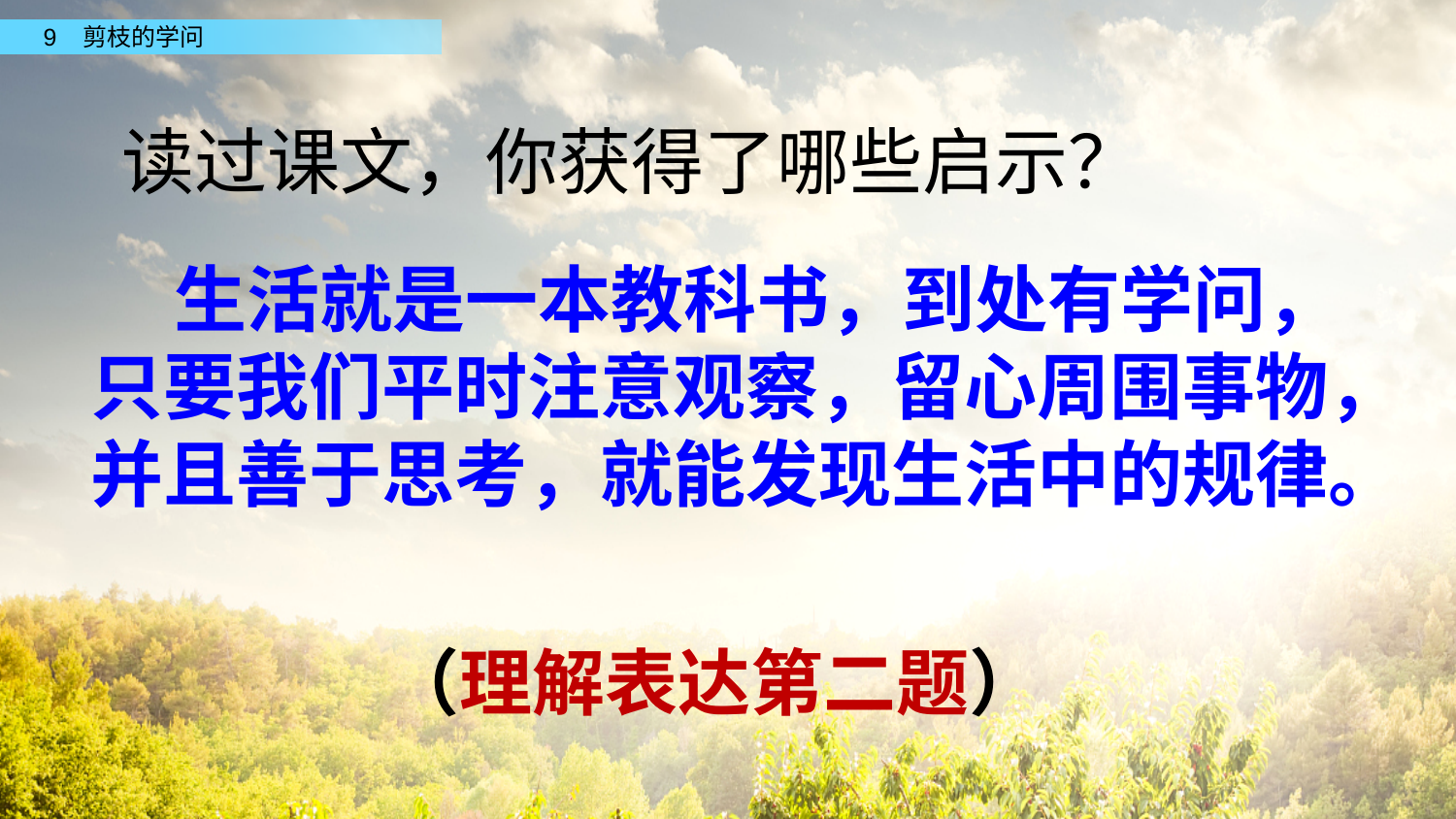

读过课文，你获得了哪些启示？
    生活就是一本教科书，到处有学问，只要我们平时注意观察，留心周围事物，并且善于思考，就能发现生活中的规律。
（理解表达第二题）